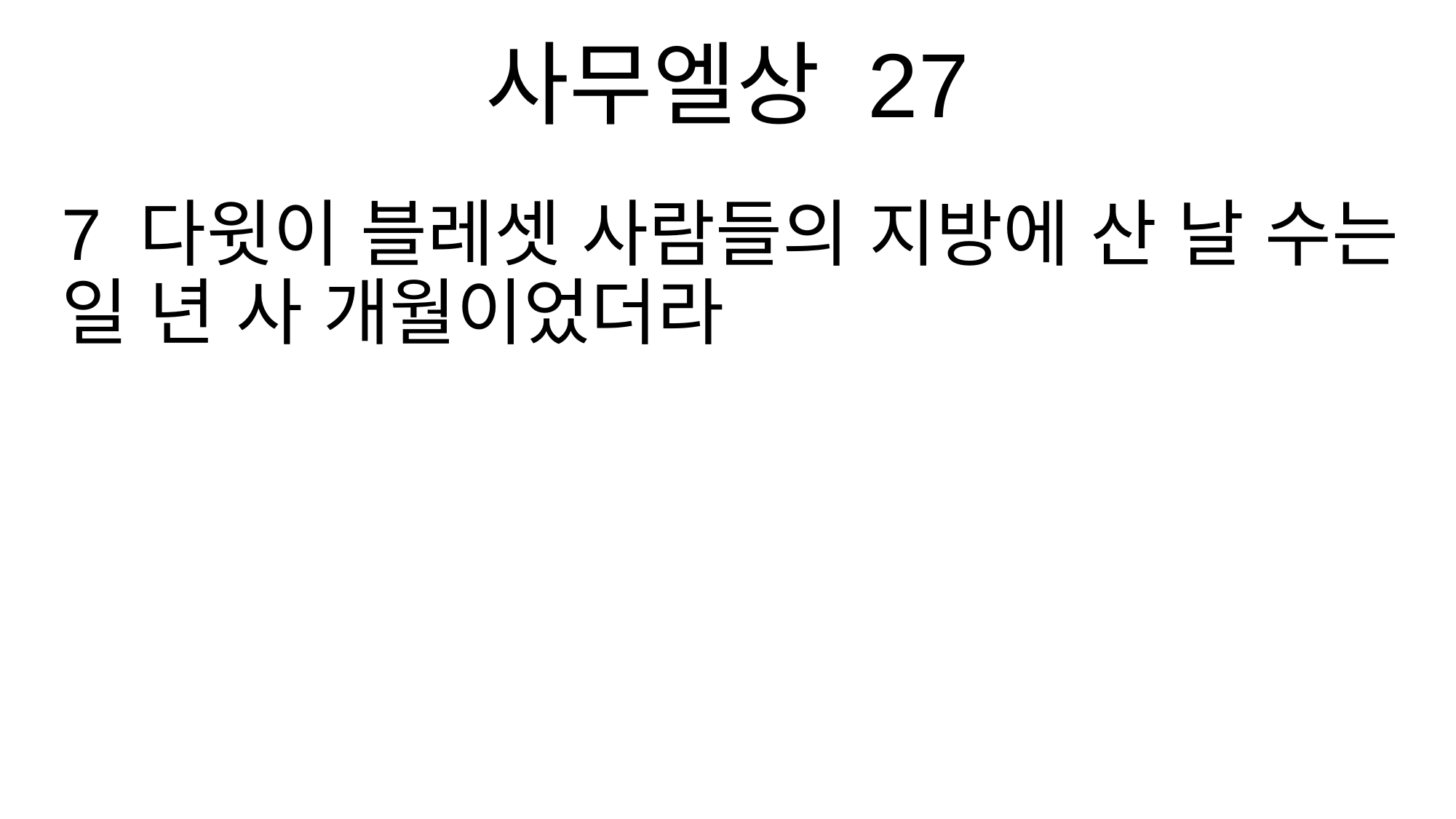

사무엘상 27
7 다윗이 블레셋 사람들의 지방에 산 날 수는 일 년 사 개월이었더라